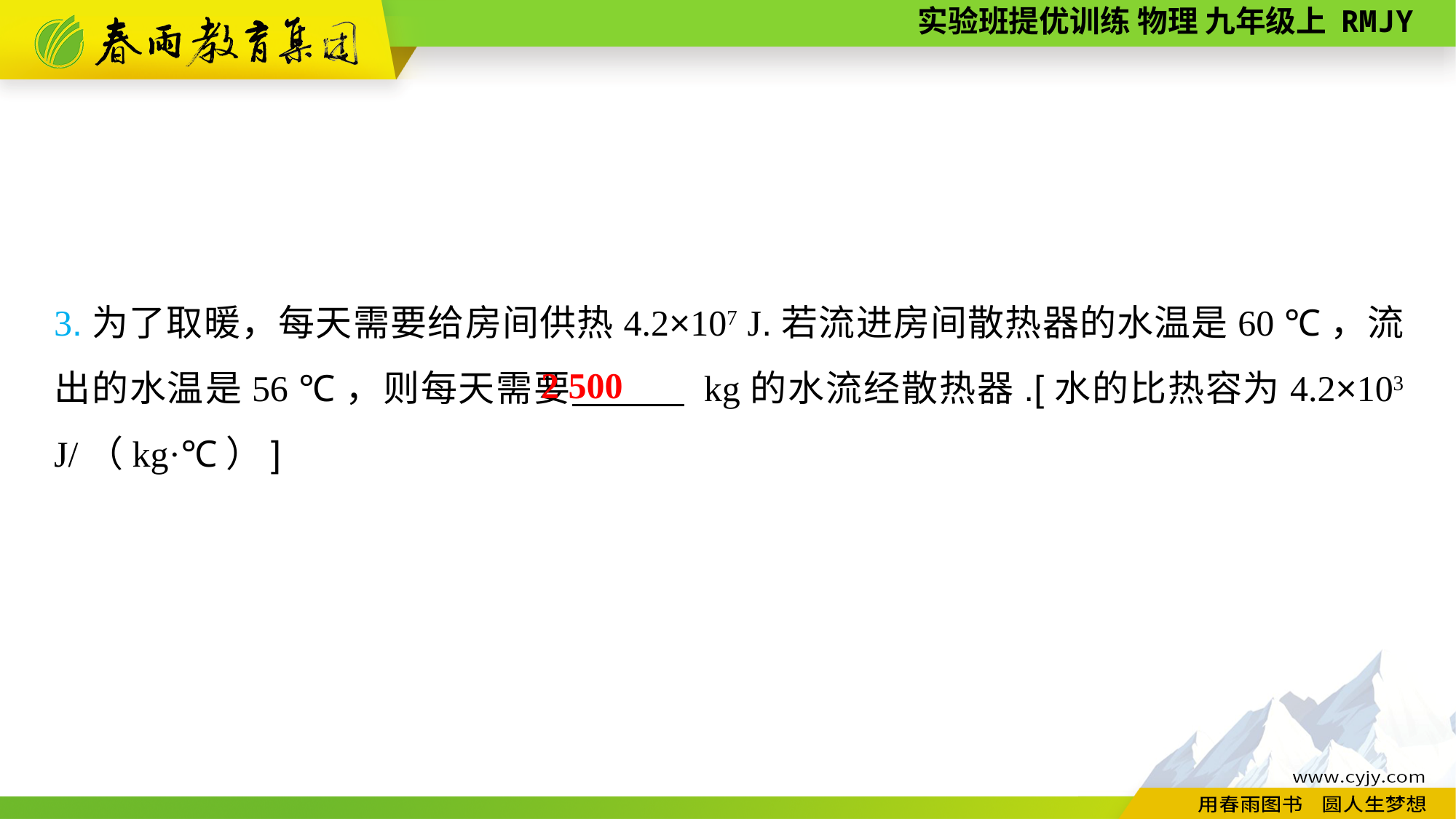

3.为了取暖，每天需要给房间供热4.2×107 J.若流进房间散热器的水温是60 ℃，流出的水温是56 ℃，则每天需要　　　 kg的水流经散热器.[水的比热容为4.2×103 J/（kg·℃）]
2 500